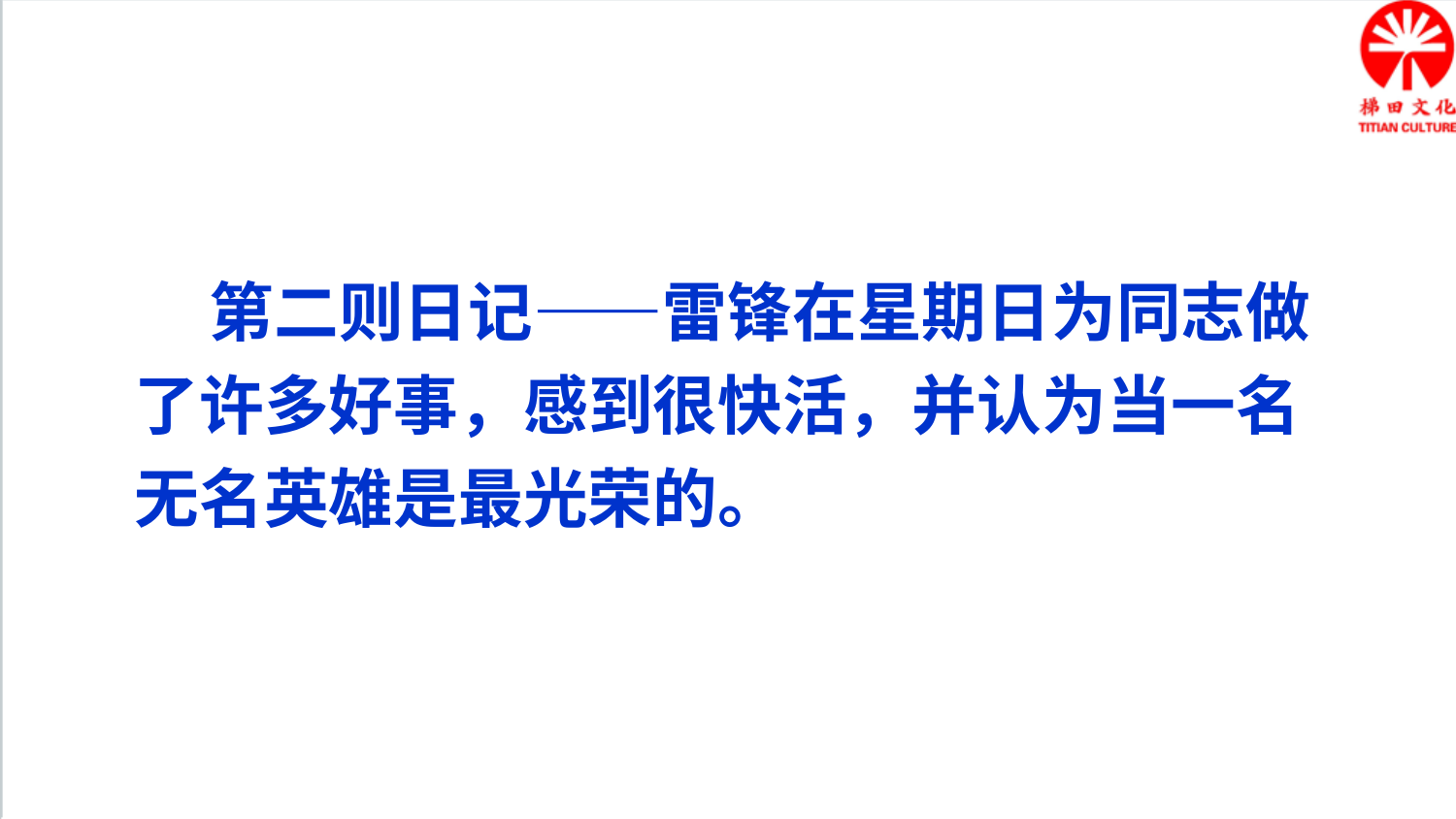

第二则日记——雷锋在星期日为同志做了许多好事，感到很快活，并认为当一名无名英雄是最光荣的。